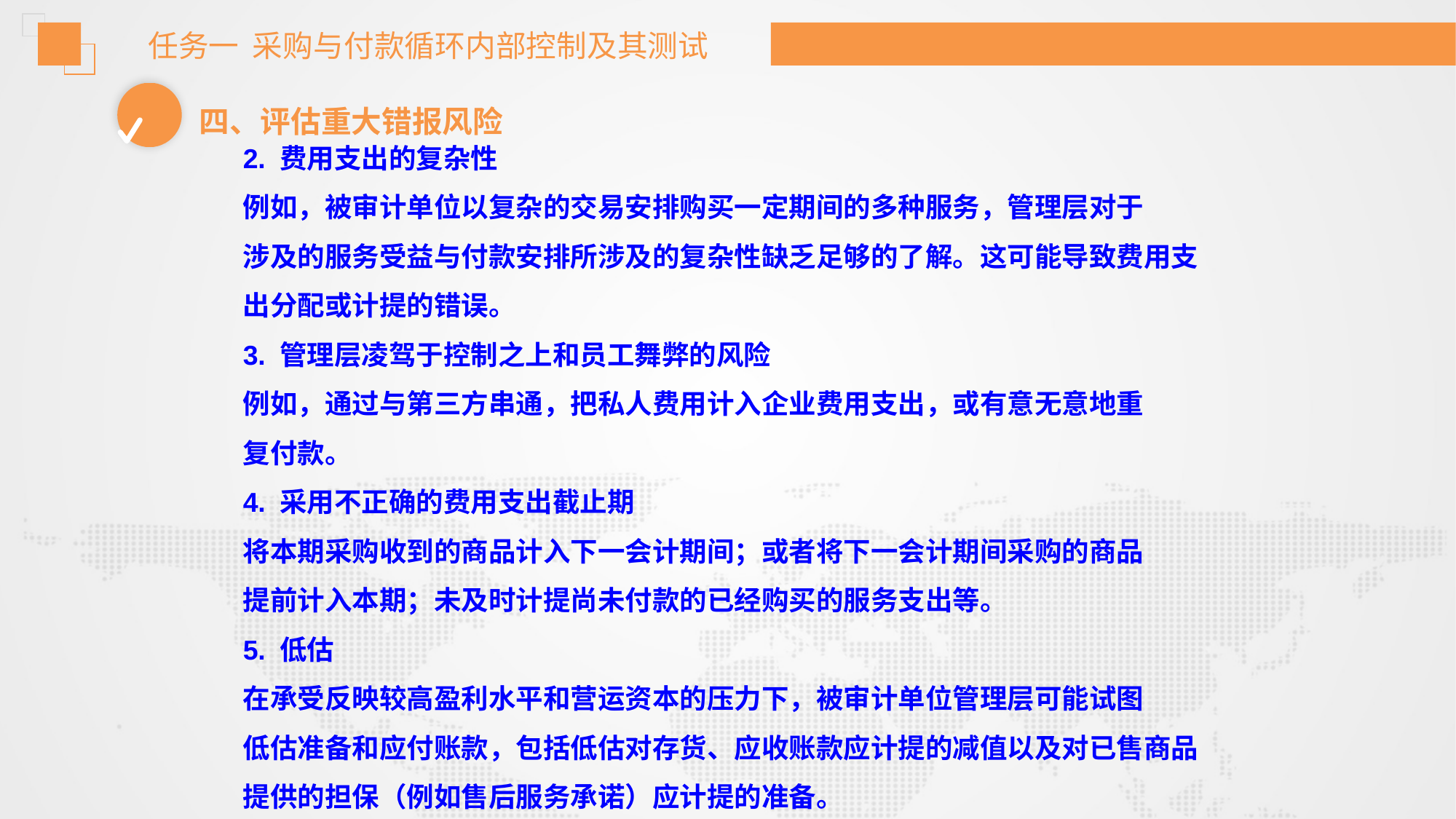

任务一  采购与付款循环内部控制及其测试

四、评估重大错报风险
2. 费用支出的复杂性
例如，被审计单位以复杂的交易安排购买一定期间的多种服务，管理层对于
涉及的服务受益与付款安排所涉及的复杂性缺乏足够的了解。这可能导致费用支
出分配或计提的错误。
3. 管理层凌驾于控制之上和员工舞弊的风险
例如，通过与第三方串通，把私人费用计入企业费用支出，或有意无意地重
复付款。
4. 采用不正确的费用支出截止期
将本期采购收到的商品计入下一会计期间；或者将下一会计期间采购的商品
提前计入本期；未及时计提尚未付款的已经购买的服务支出等。
5. 低估
在承受反映较高盈利水平和营运资本的压力下，被审计单位管理层可能试图
低估准备和应付账款，包括低估对存货、应收账款应计提的减值以及对已售商品
提供的担保（例如售后服务承诺）应计提的准备。